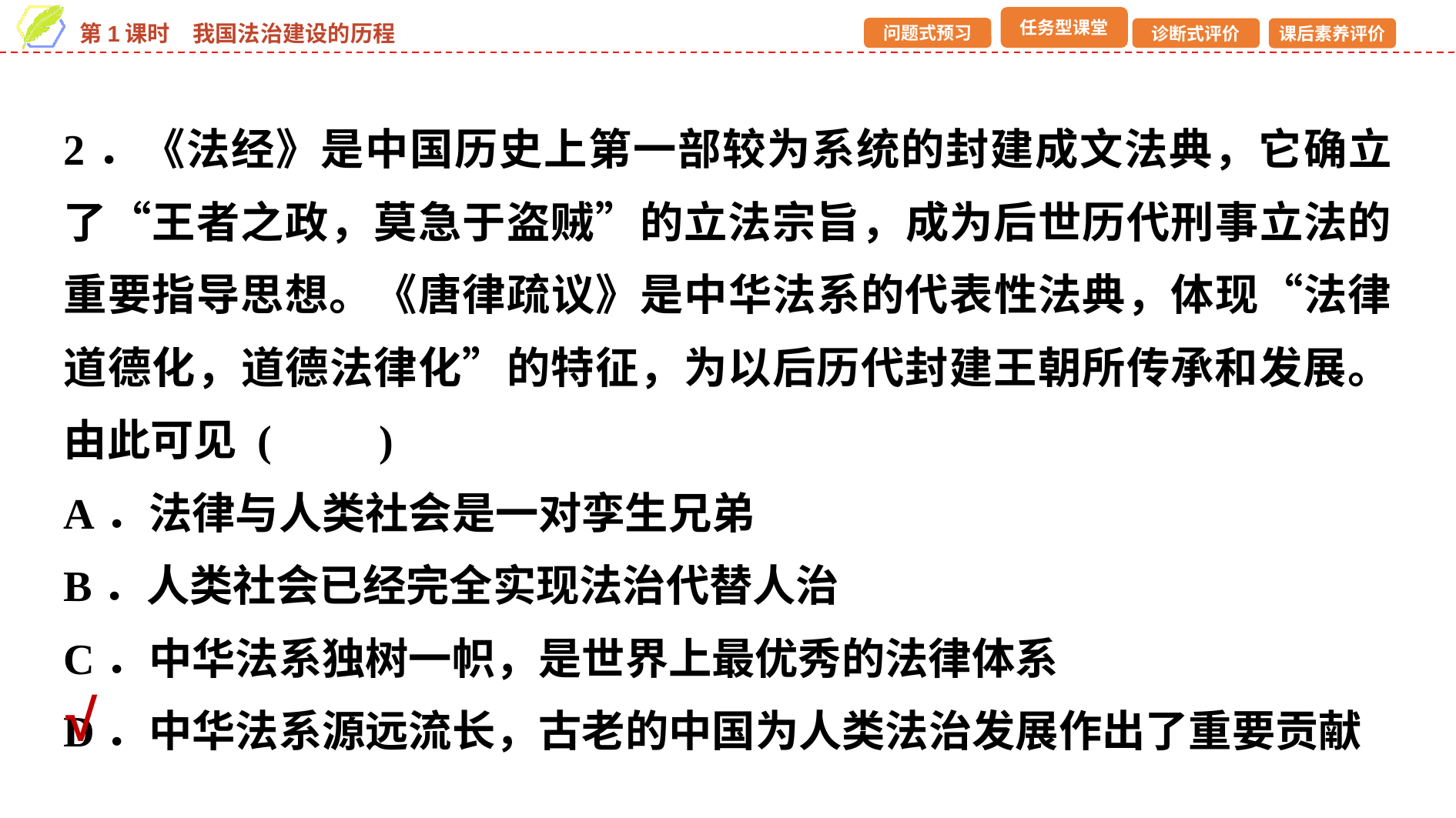

2．《法经》是中国历史上第一部较为系统的封建成文法典，它确立了“王者之政，莫急于盗贼”的立法宗旨，成为后世历代刑事立法的重要指导思想。《唐律疏议》是中华法系的代表性法典，体现“法律道德化，道德法律化”的特征，为以后历代封建王朝所传承和发展。由此可见 (　　)
A．法律与人类社会是一对孪生兄弟
B．人类社会已经完全实现法治代替人治
C．中华法系独树一帜，是世界上最优秀的法律体系
D．中华法系源远流长，古老的中国为人类法治发展作出了重要贡献
√